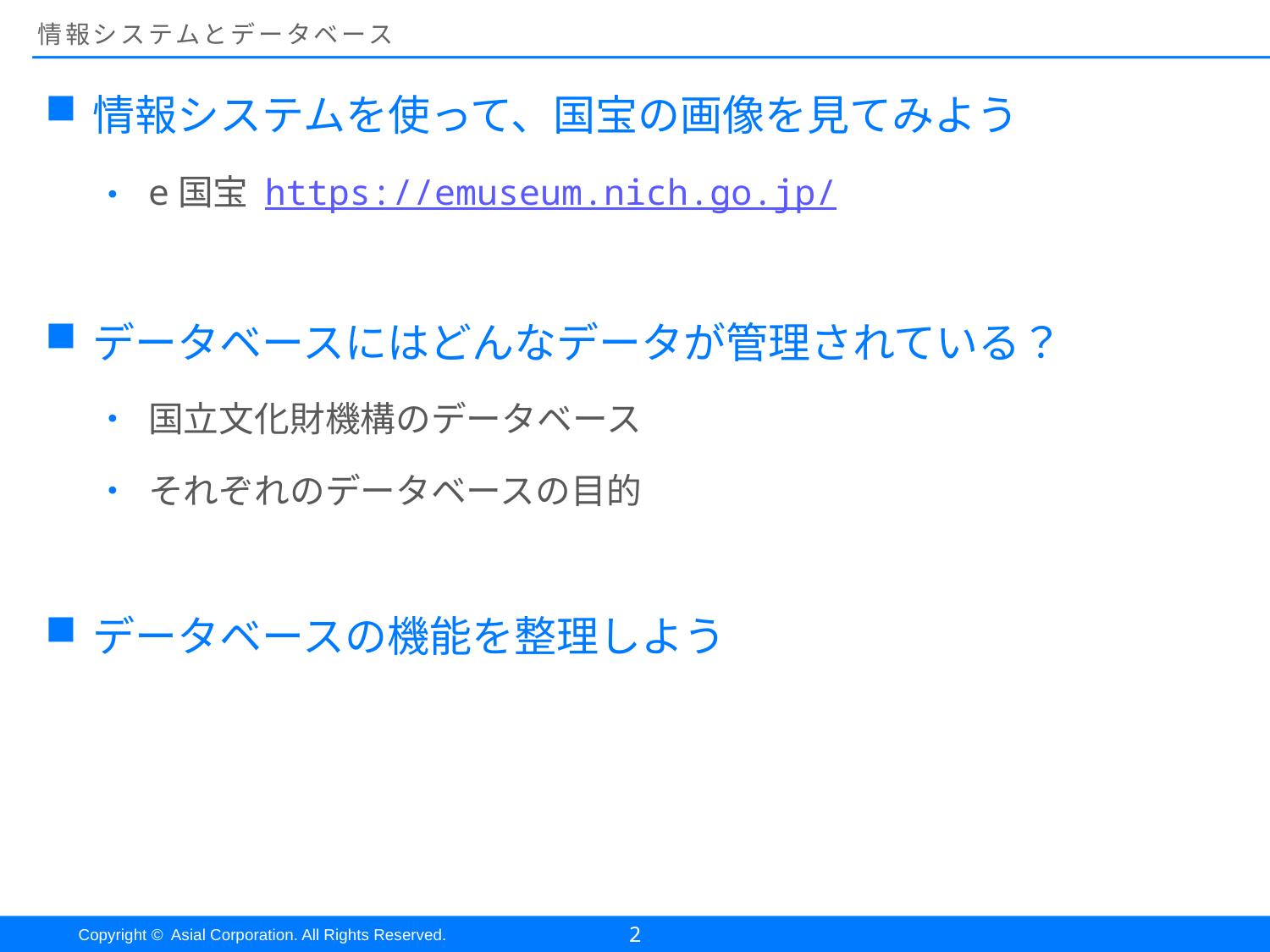

# 情報システムとデータベース

情報システムを使って、国宝の画像を見てみよう
e国宝 https://emuseum.nich.go.jp/

データベースにはどんなデータが管理されている？
国立文化財機構のデータベース
それぞれのデータベースの目的

データベースの機能を整理しよう

2